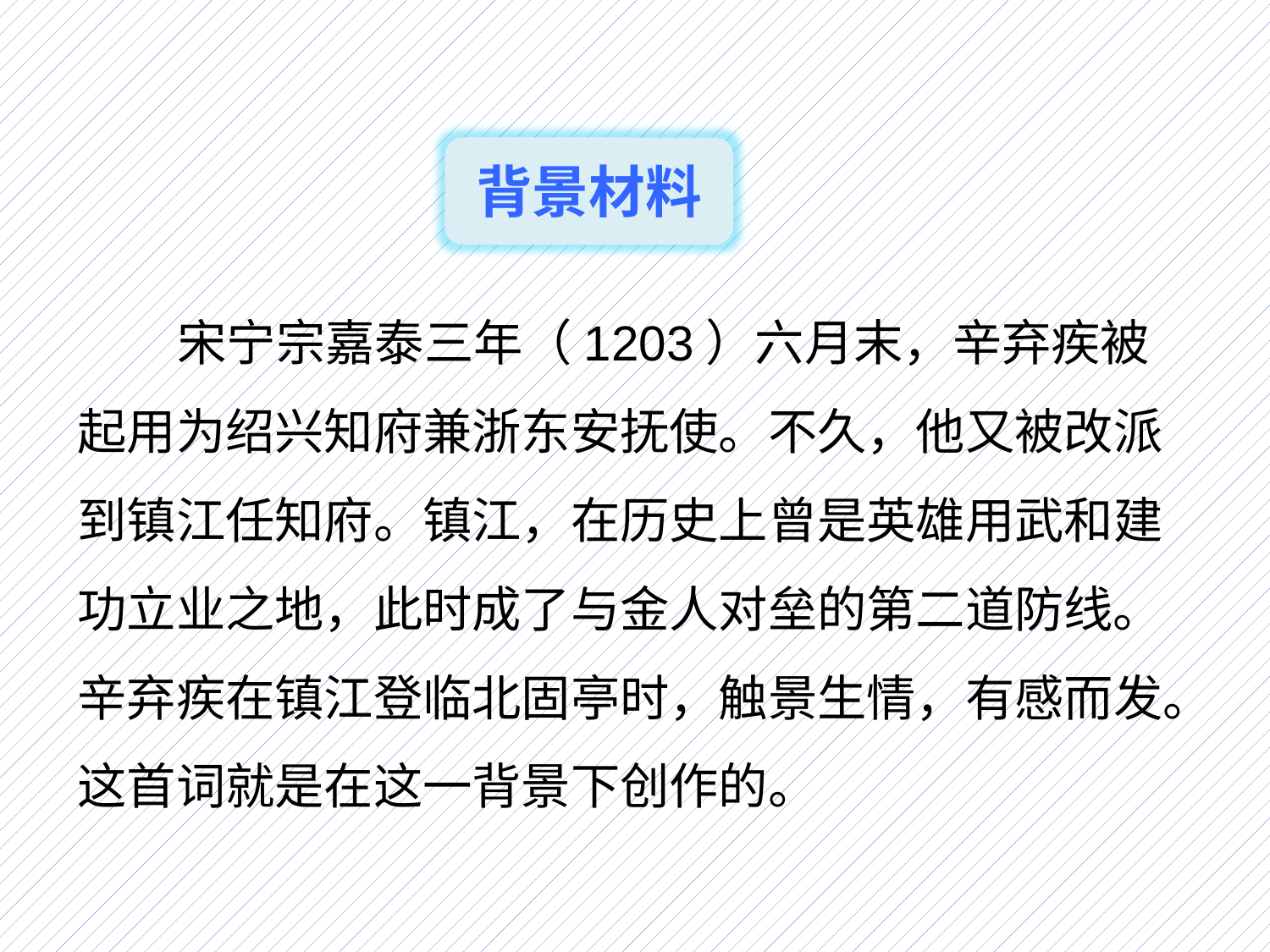

背景材料
宋宁宗嘉泰三年（1203）六月末，辛弃疾被起用为绍兴知府兼浙东安抚使。不久，他又被改派到镇江任知府。镇江，在历史上曾是英雄用武和建功立业之地，此时成了与金人对垒的第二道防线。辛弃疾在镇江登临北固亭时，触景生情，有感而发。这首词就是在这一背景下创作的。